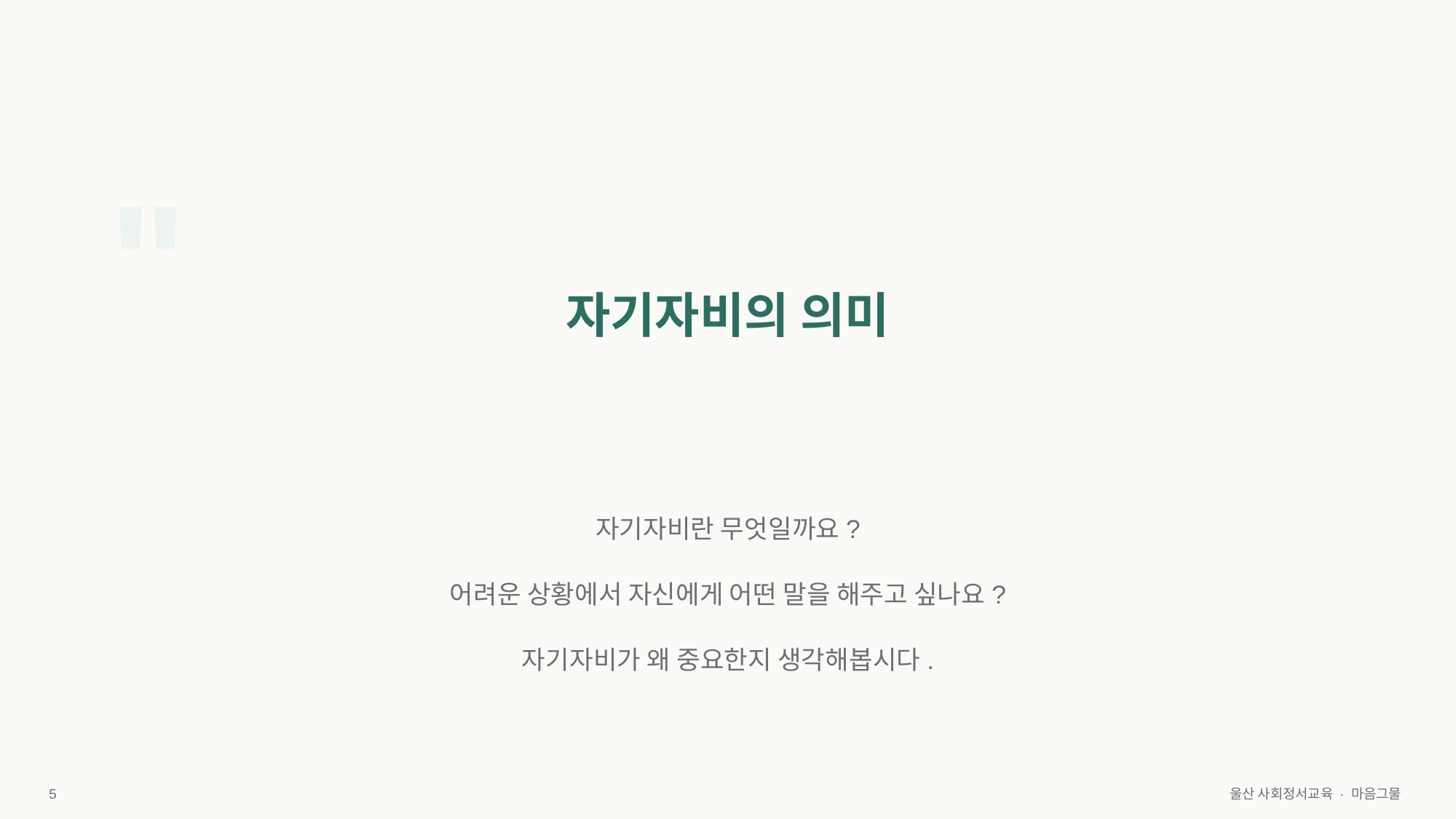

"
자기자비의 의미
자기자비란 무엇일까요?
어려운 상황에서 자신에게 어떤 말을 해주고 싶나요?
자기자비가 왜 중요한지 생각해봅시다.
5
울산 사회정서교육 · 마음그물